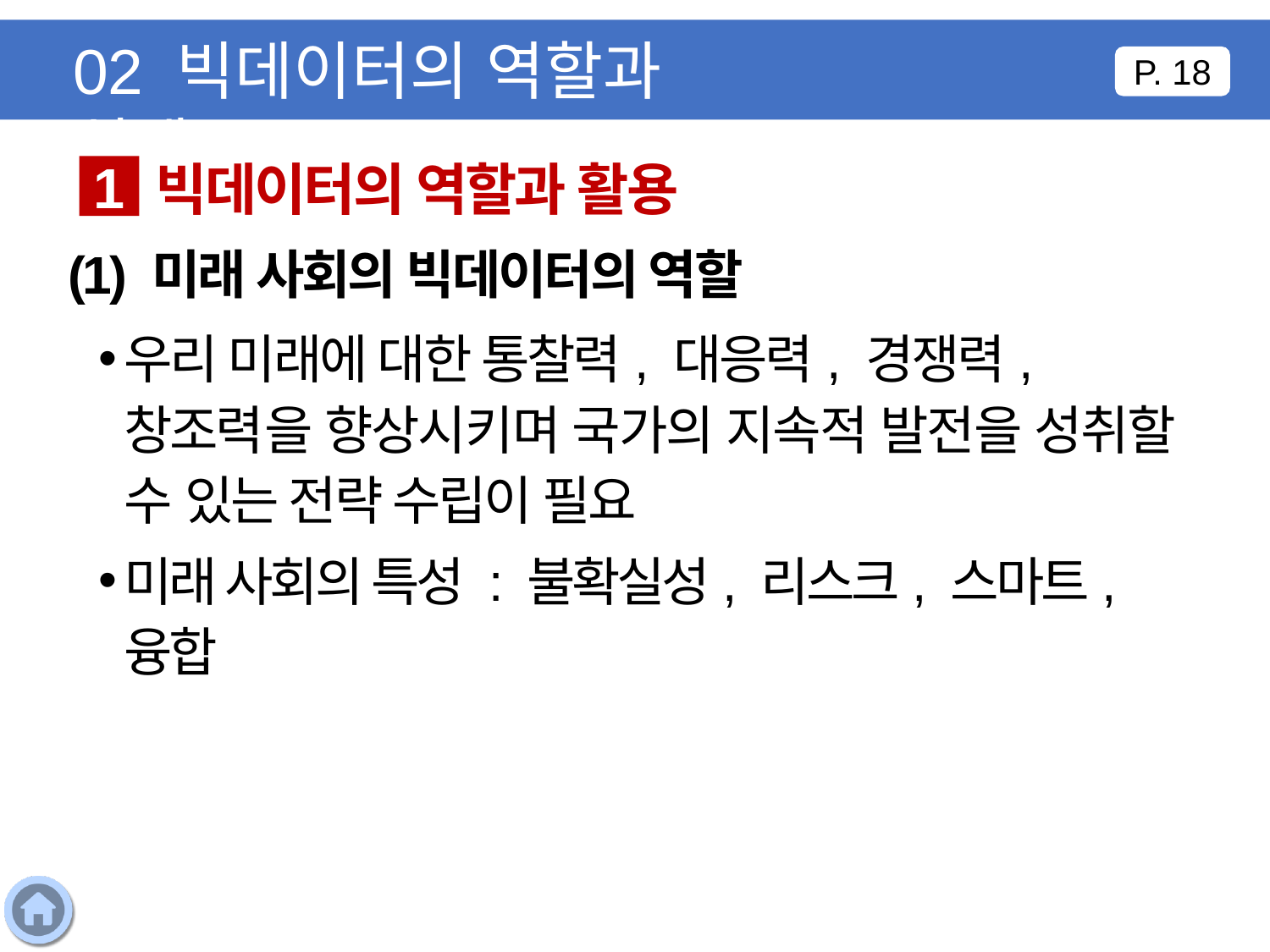

02 빅데이터의 역할과 실제
P. 18
빅데이터의 역할과 활용
1
(1) 미래 사회의 빅데이터의 역할
우리 미래에 대한 통찰력, 대응력, 경쟁력, 창조력을 향상시키며 국가의 지속적 발전을 성취할 수 있는 전략 수립이 필요
미래 사회의 특성 : 불확실성, 리스크, 스마트, 융합